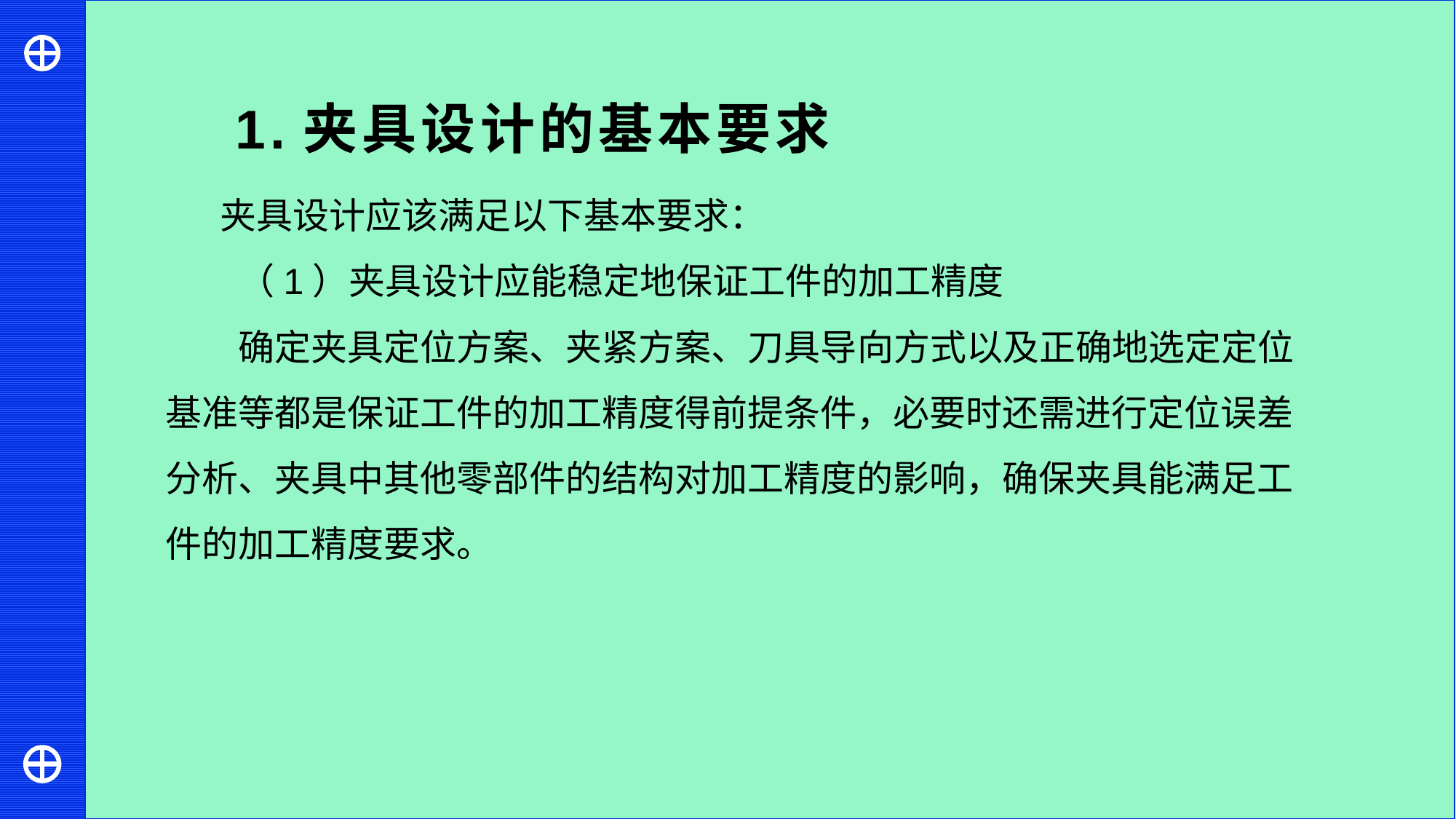

1.夹具设计的基本要求
夹具设计应该满足以下基本要求：
（1）夹具设计应能稳定地保证工件的加工精度
确定夹具定位方案、夹紧方案、刀具导向方式以及正确地选定定位基准等都是保证工件的加工精度得前提条件，必要时还需进行定位误差分析、夹具中其他零部件的结构对加工精度的影响，确保夹具能满足工件的加工精度要求。